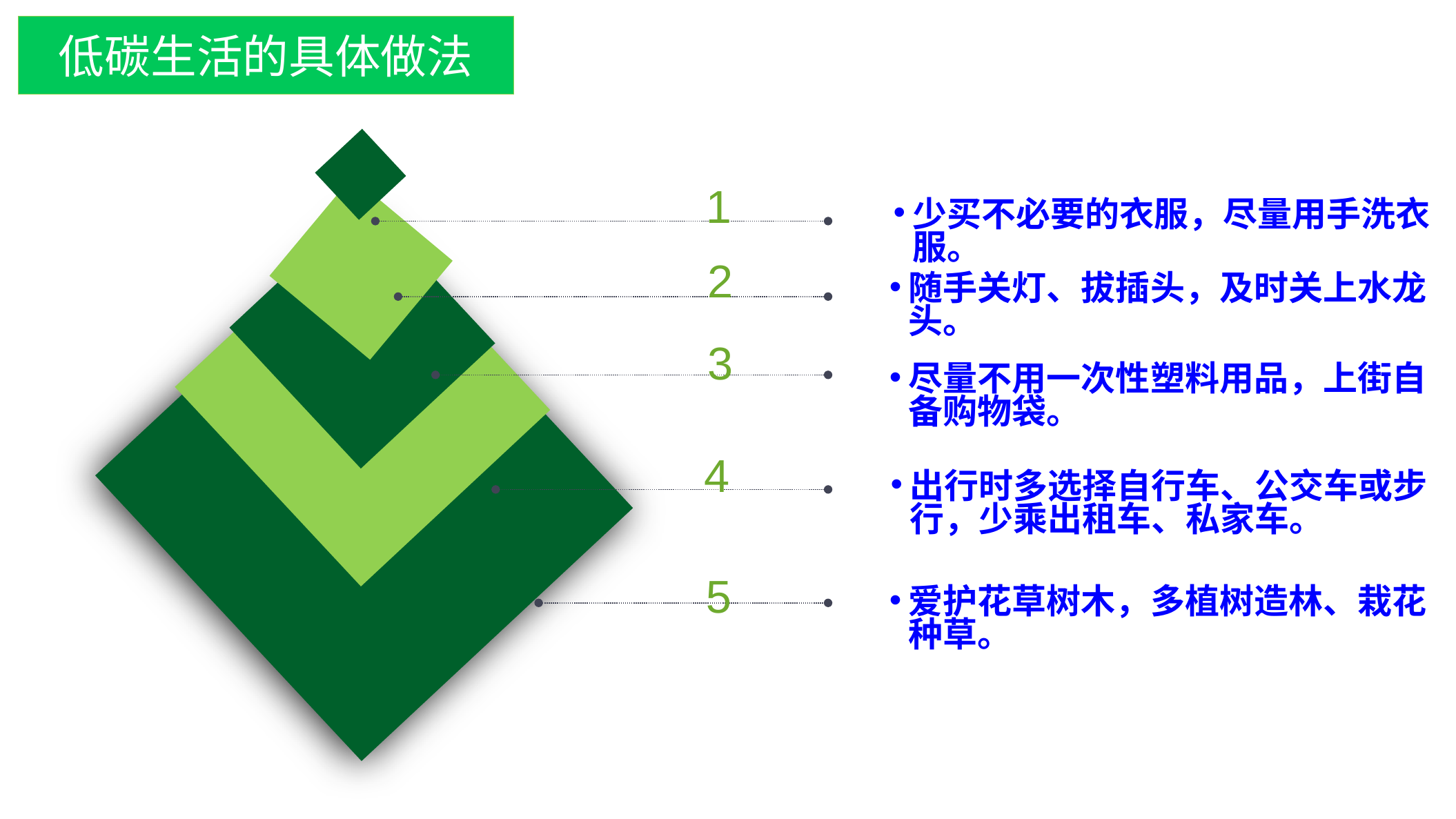

低碳生活的具体做法

1
少买不必要的衣服，尽量用手洗衣服。

2

随手关灯、拔插头，及时关上水龙头。

3
尽量不用一次性塑料用品，上街自备购物袋。
4
出行时多选择自行车、公交车或步行，少乘出租车、私家车。
5
爱护花草树木，多植树造林、栽花种草。